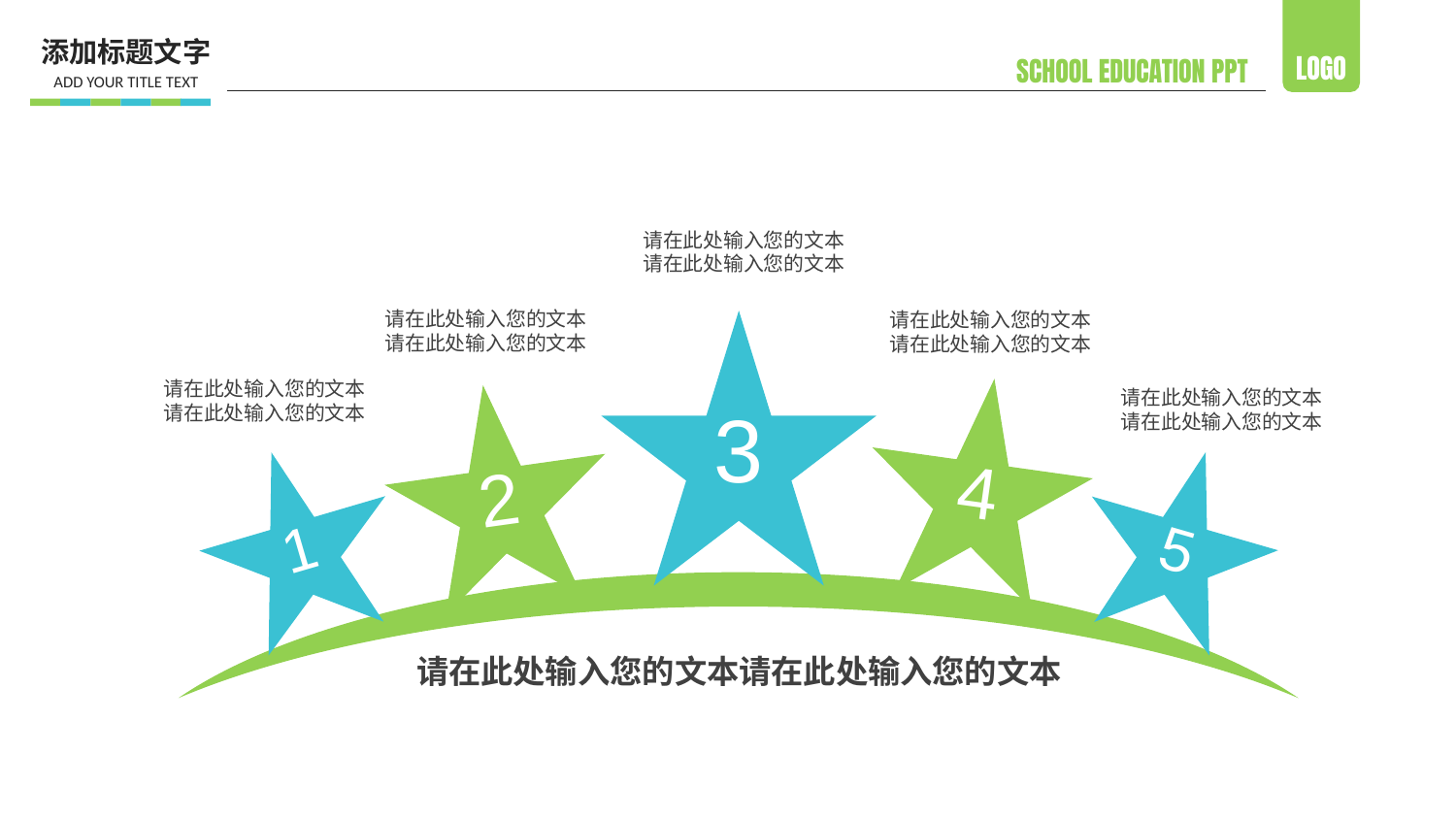

添加标题文字
ADD YOUR TITLE TEXT
请在此处输入您的文本请在此处输入您的文本

3
请在此处输入您的文本请在此处输入您的文本

2
请在此处输入您的文本请在此处输入您的文本

4
请在此处输入您的文本请在此处输入您的文本

1
请在此处输入您的文本请在此处输入您的文本

5

请在此处输入您的文本请在此处输入您的文本